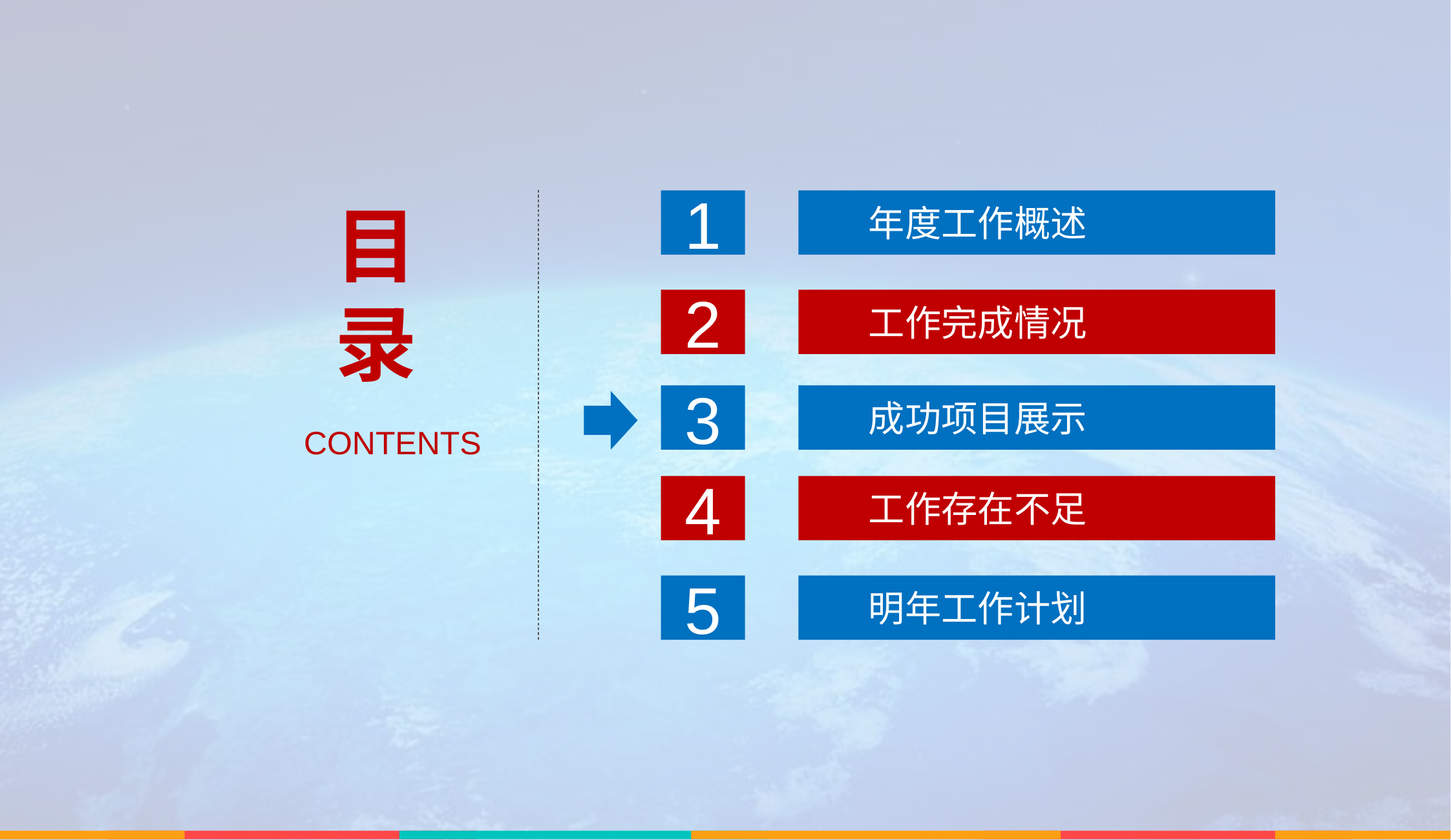

目 录
1
      年度工作概述
2
      工作完成情况
3
      成功项目展示

CONTENTS

4
      工作存在不足
5
      明年工作计划